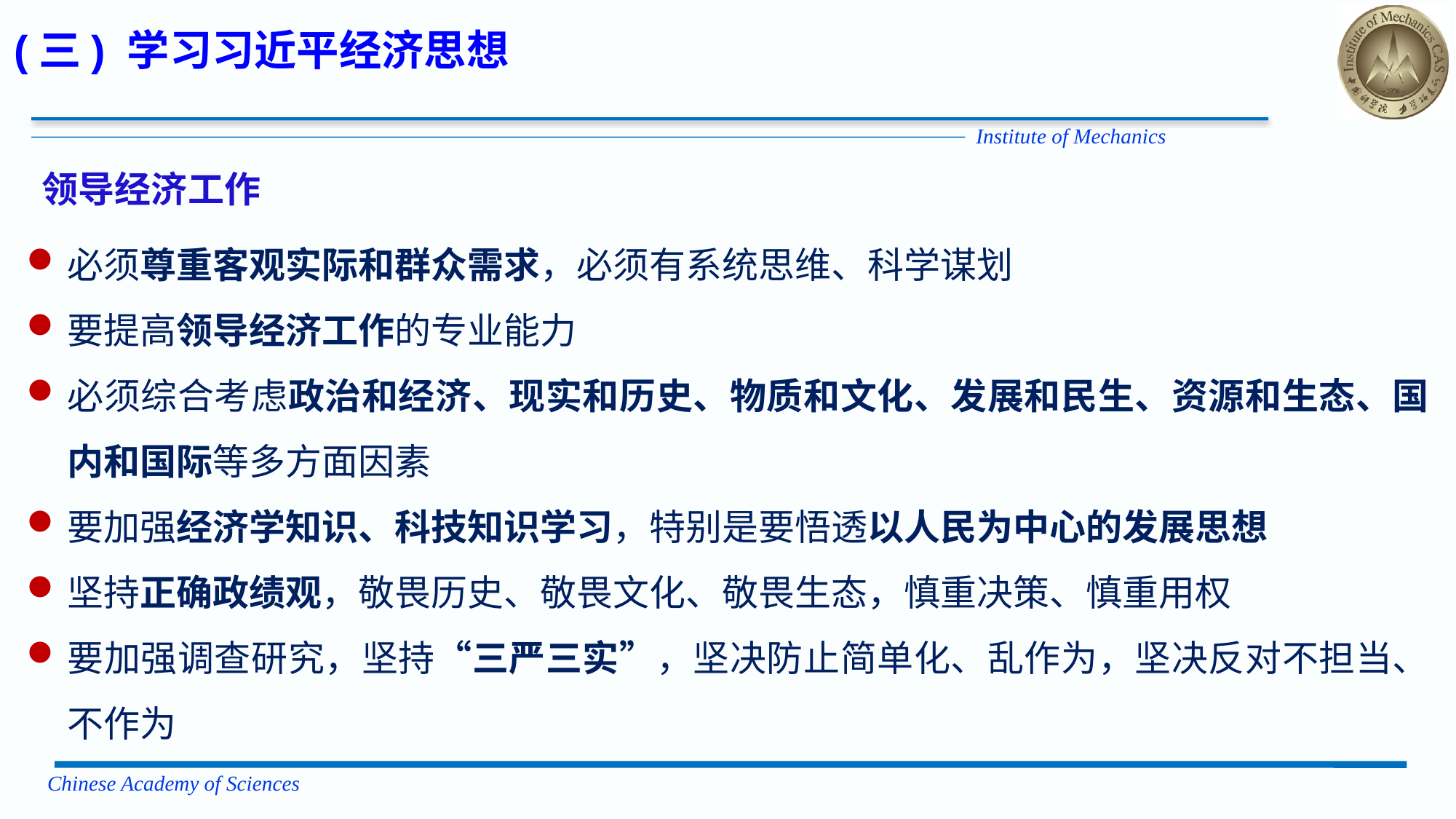

(三) 学习习近平经济思想
领导经济工作
必须尊重客观实际和群众需求，必须有系统思维、科学谋划
要提高领导经济工作的专业能力
必须综合考虑政治和经济、现实和历史、物质和文化、发展和民生、资源和生态、国内和国际等多方面因素
要加强经济学知识、科技知识学习，特别是要悟透以人民为中心的发展思想
坚持正确政绩观，敬畏历史、敬畏文化、敬畏生态，慎重决策、慎重用权
要加强调查研究，坚持“三严三实”，坚决防止简单化、乱作为，坚决反对不担当、不作为
15